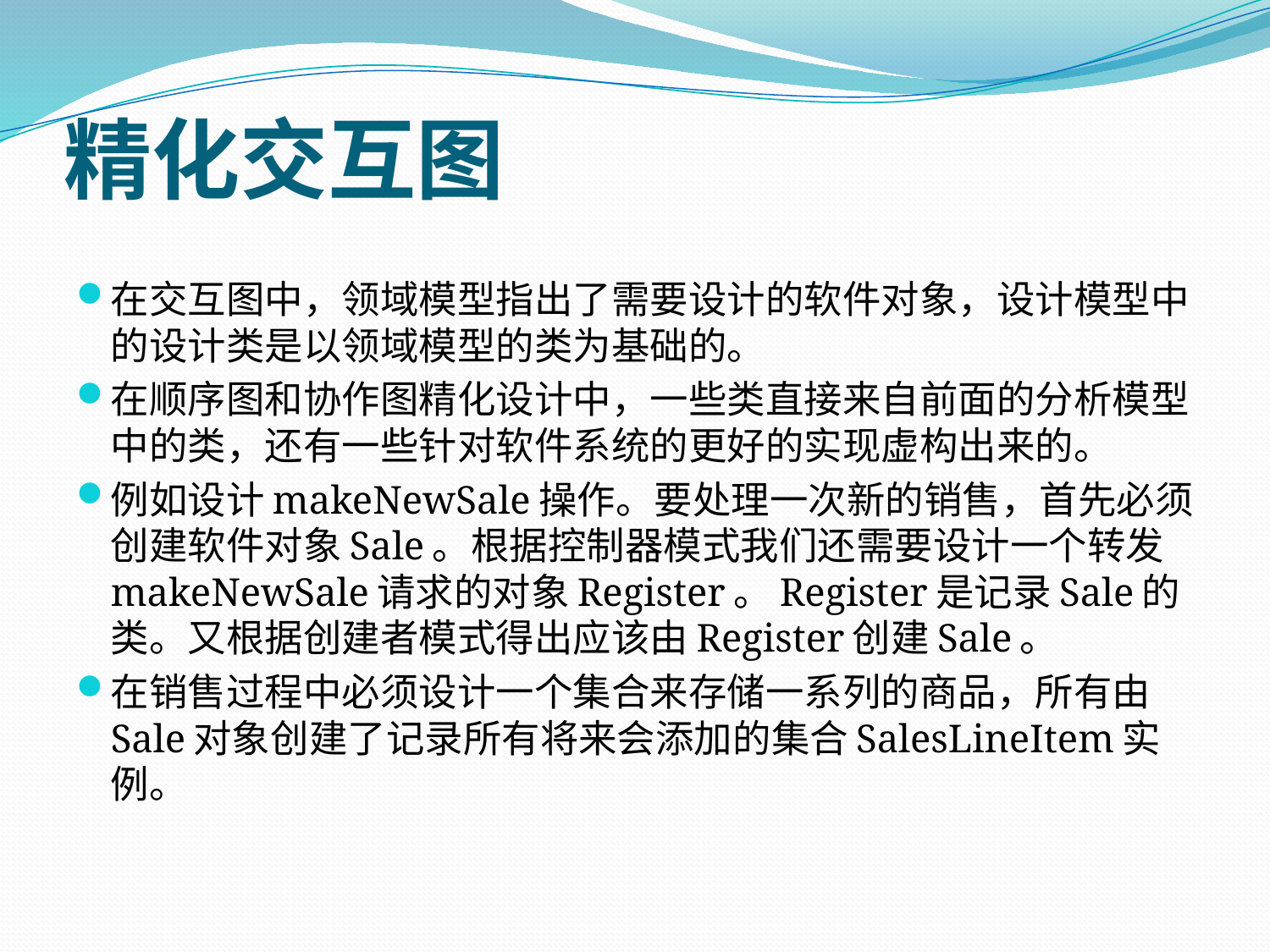

# 精化交互图
在交互图中，领域模型指出了需要设计的软件对象，设计模型中的设计类是以领域模型的类为基础的。
在顺序图和协作图精化设计中，一些类直接来自前面的分析模型中的类，还有一些针对软件系统的更好的实现虚构出来的。
例如设计makeNewSale操作。要处理一次新的销售，首先必须创建软件对象Sale。根据控制器模式我们还需要设计一个转发makeNewSale请求的对象Register。Register是记录Sale的类。又根据创建者模式得出应该由Register创建Sale。
在销售过程中必须设计一个集合来存储一系列的商品，所有由Sale对象创建了记录所有将来会添加的集合SalesLineItem实例。